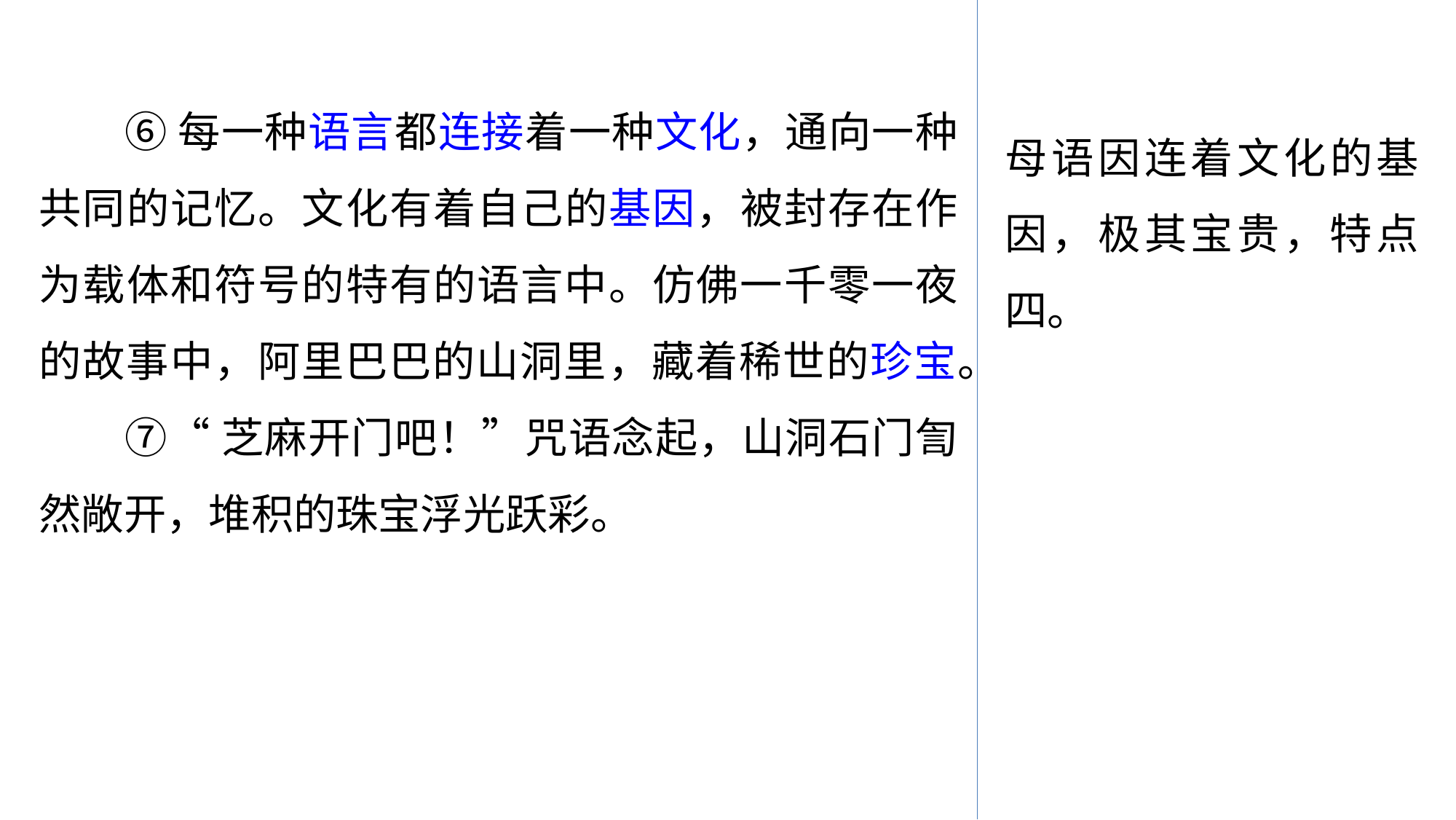

⑥每一种语言都连接着一种文化，通向一种共同的记忆。文化有着自己的基因，被封存在作为载体和符号的特有的语言中。仿佛一千零一夜的故事中，阿里巴巴的山洞里，藏着稀世的珍宝。
⑦“芝麻开门吧！”咒语念起，山洞石门訇然敞开，堆积的珠宝浮光跃彩。
母语因连着文化的基因，极其宝贵，特点四。